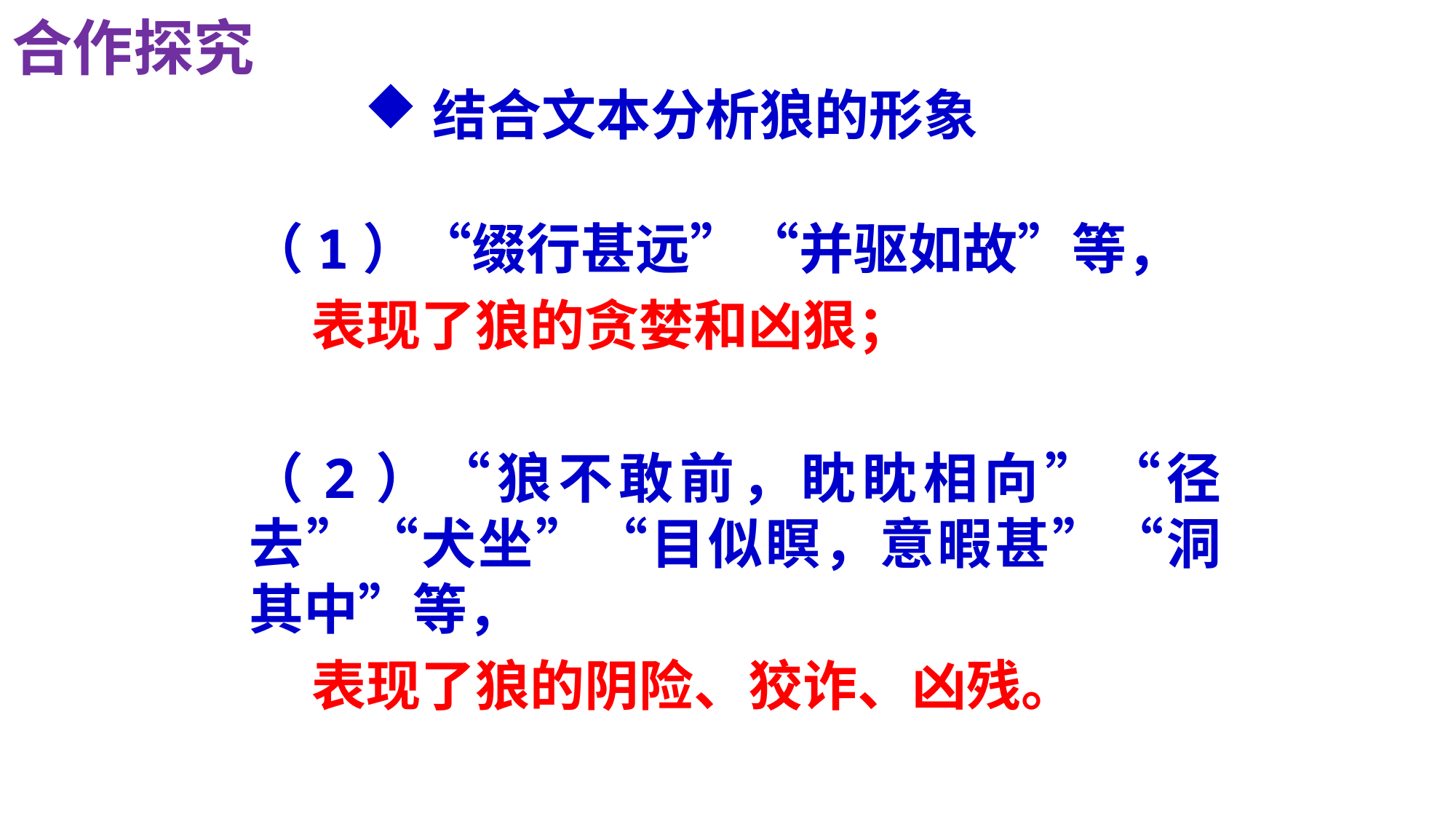

合作探究
结合文本分析狼的形象
（1）“缀行甚远”“并驱如故”等，
    表现了狼的贪婪和凶狠；

（2）“狼不敢前，眈眈相向”“径去”“犬坐”“目似瞑，意暇甚”“洞其中”等，
    表现了狼的阴险、狡诈、凶残。